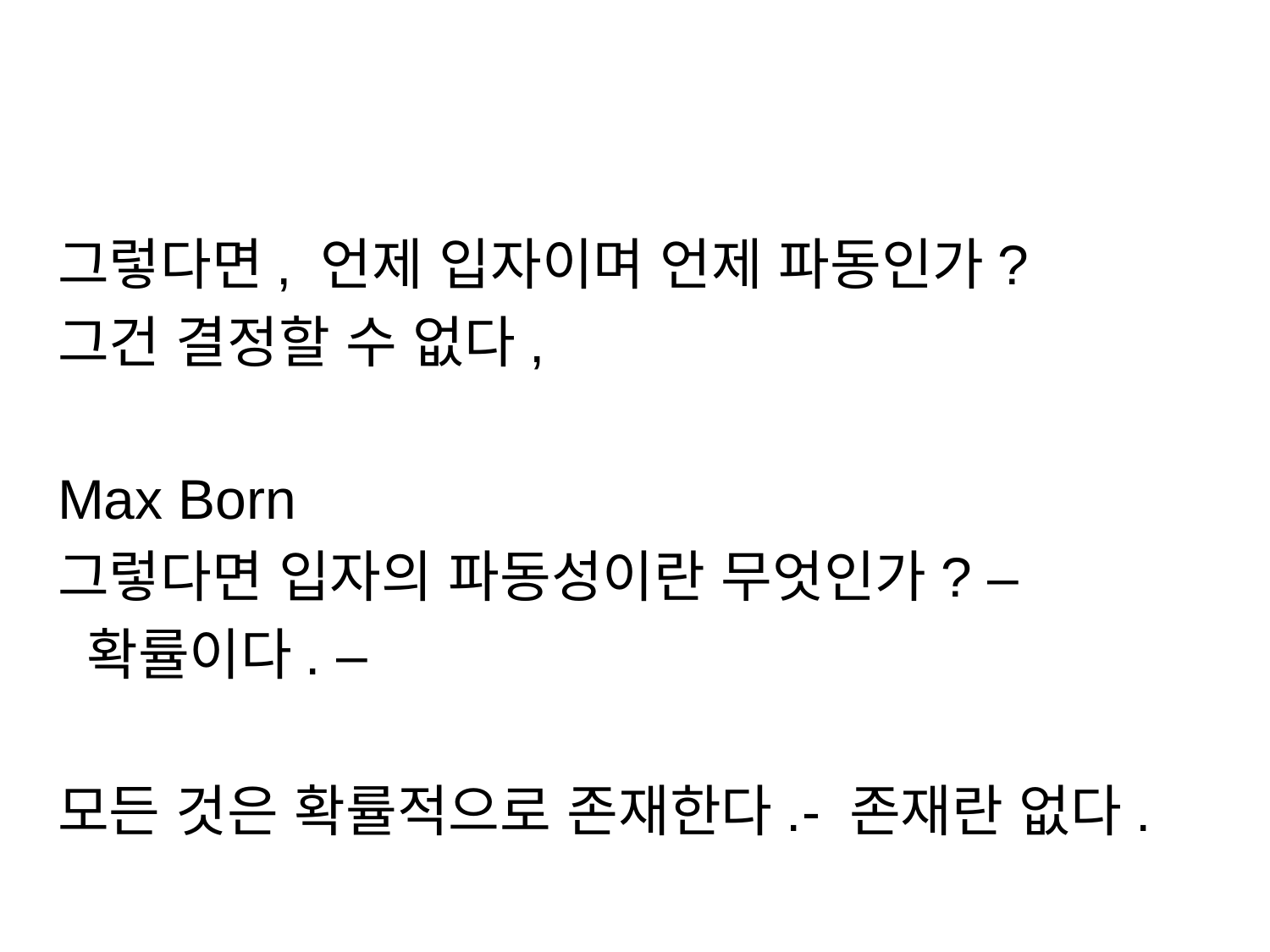

#
그렇다면, 언제 입자이며 언제 파동인가?
그건 결정할 수 없다,

Max Born
그렇다면 입자의 파동성이란 무엇인가? –
 확률이다. –

모든 것은 확률적으로 존재한다.- 존재란 없다.